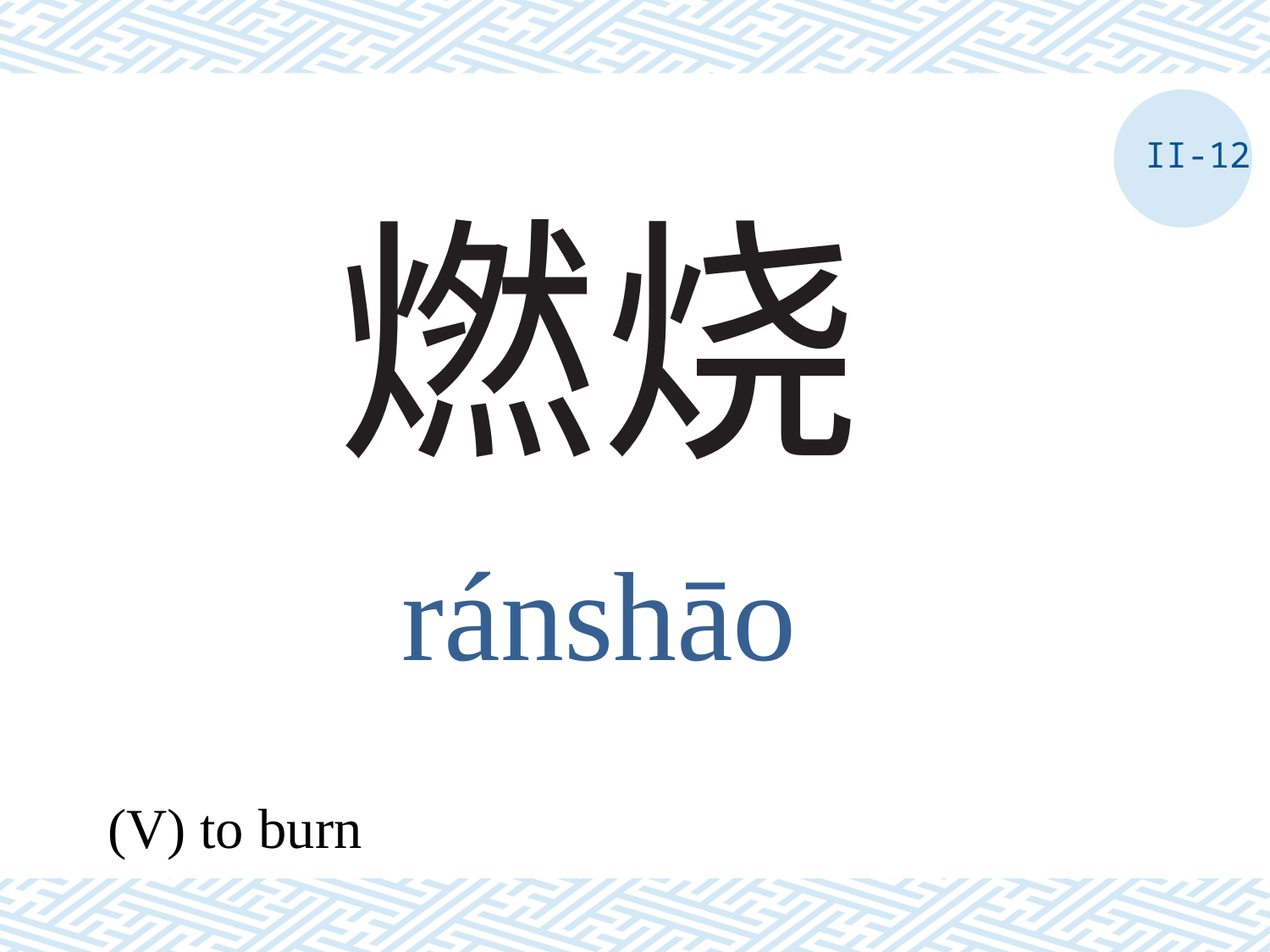

II-12

# 燃烧
ránshāo
(V) to burn